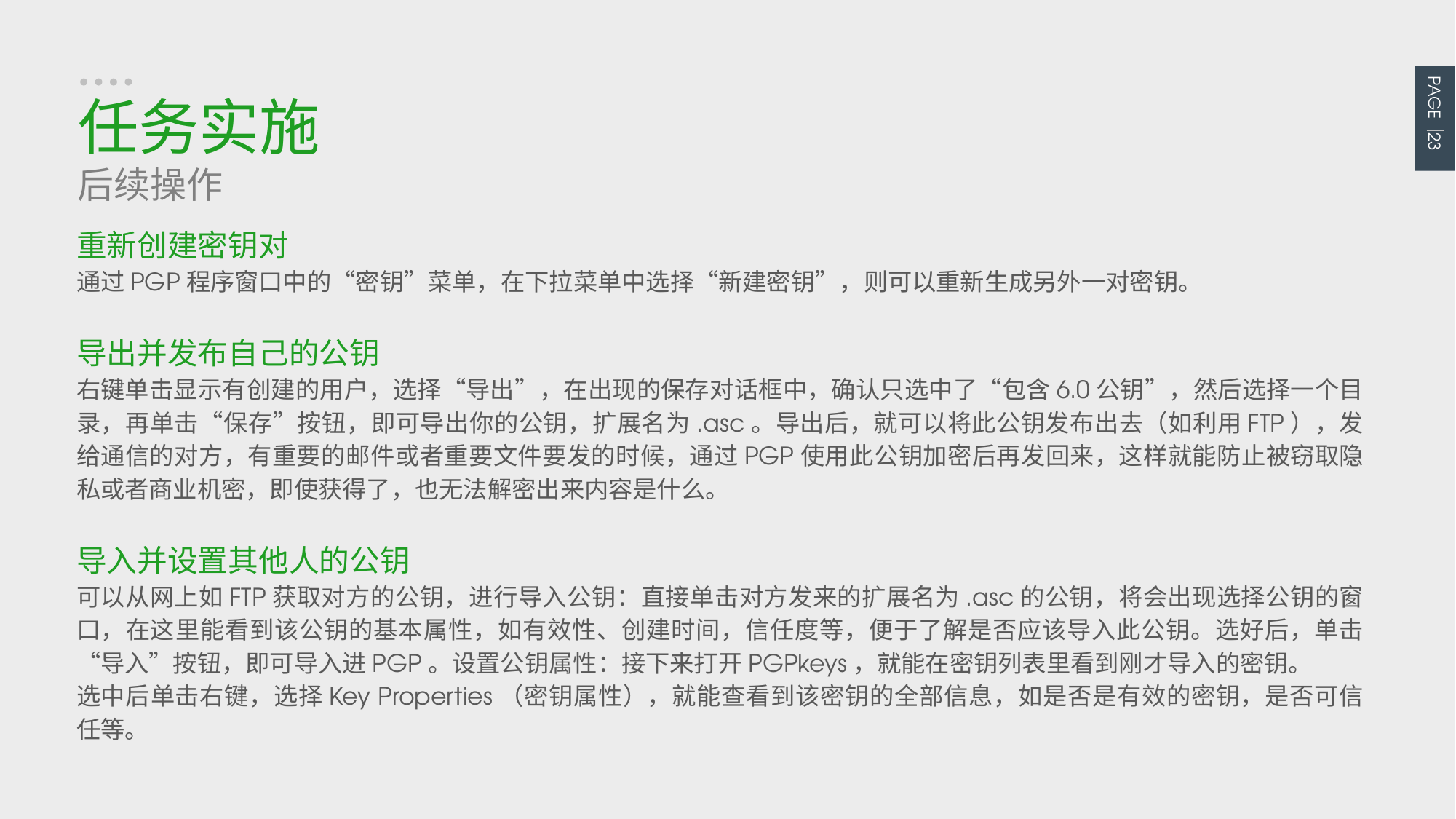

PAGE   23
任务实施
后续操作
重新创建密钥对
通过PGP程序窗口中的“密钥”菜单，在下拉菜单中选择“新建密钥”，则可以重新生成另外一对密钥。

导出并发布自己的公钥
右键单击显示有创建的用户，选择“导出”，在出现的保存对话框中，确认只选中了“包含6.0公钥”，然后选择一个目录，再单击“保存”按钮，即可导出你的公钥，扩展名为.asc。导出后，就可以将此公钥发布出去（如利用FTP），发给通信的对方，有重要的邮件或者重要文件要发的时候，通过PGP使用此公钥加密后再发回来，这样就能防止被窃取隐私或者商业机密，即使获得了，也无法解密出来内容是什么。

导入并设置其他人的公钥
可以从网上如FTP获取对方的公钥，进行导入公钥：直接单击对方发来的扩展名为.asc的公钥，将会出现选择公钥的窗口，在这里能看到该公钥的基本属性，如有效性、创建时间，信任度等，便于了解是否应该导入此公钥。选好后，单击“导入”按钮，即可导入进PGP。设置公钥属性：接下来打开PGPkeys，就能在密钥列表里看到刚才导入的密钥。
选中后单击右键，选择Key Properties（密钥属性），就能查看到该密钥的全部信息，如是否是有效的密钥，是否可信任等。